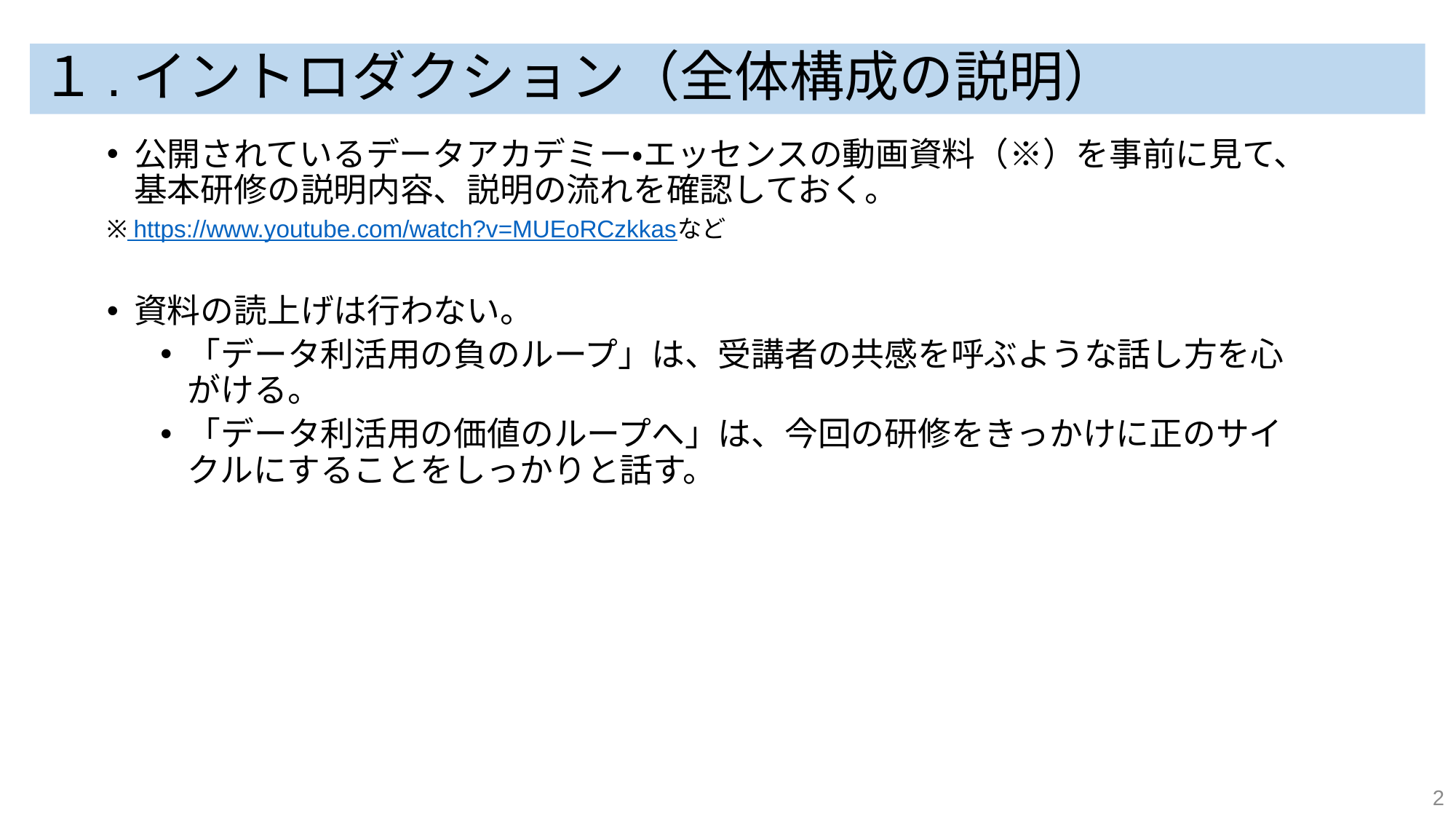

# １.イントロダクション（全体構成の説明）
公開されているデータアカデミー・エッセンスの動画資料（※）を事前に見て、基本研修の説明内容、説明の流れを確認しておく。
※ https://www.youtube.com/watch?v=MUEoRCzkkasなど

資料の読上げは行わない。
「データ利活用の負のループ」は、受講者の共感を呼ぶような話し方を心がける。
「データ利活用の価値のループへ」は、今回の研修をきっかけに正のサイクルにすることをしっかりと話す。
2